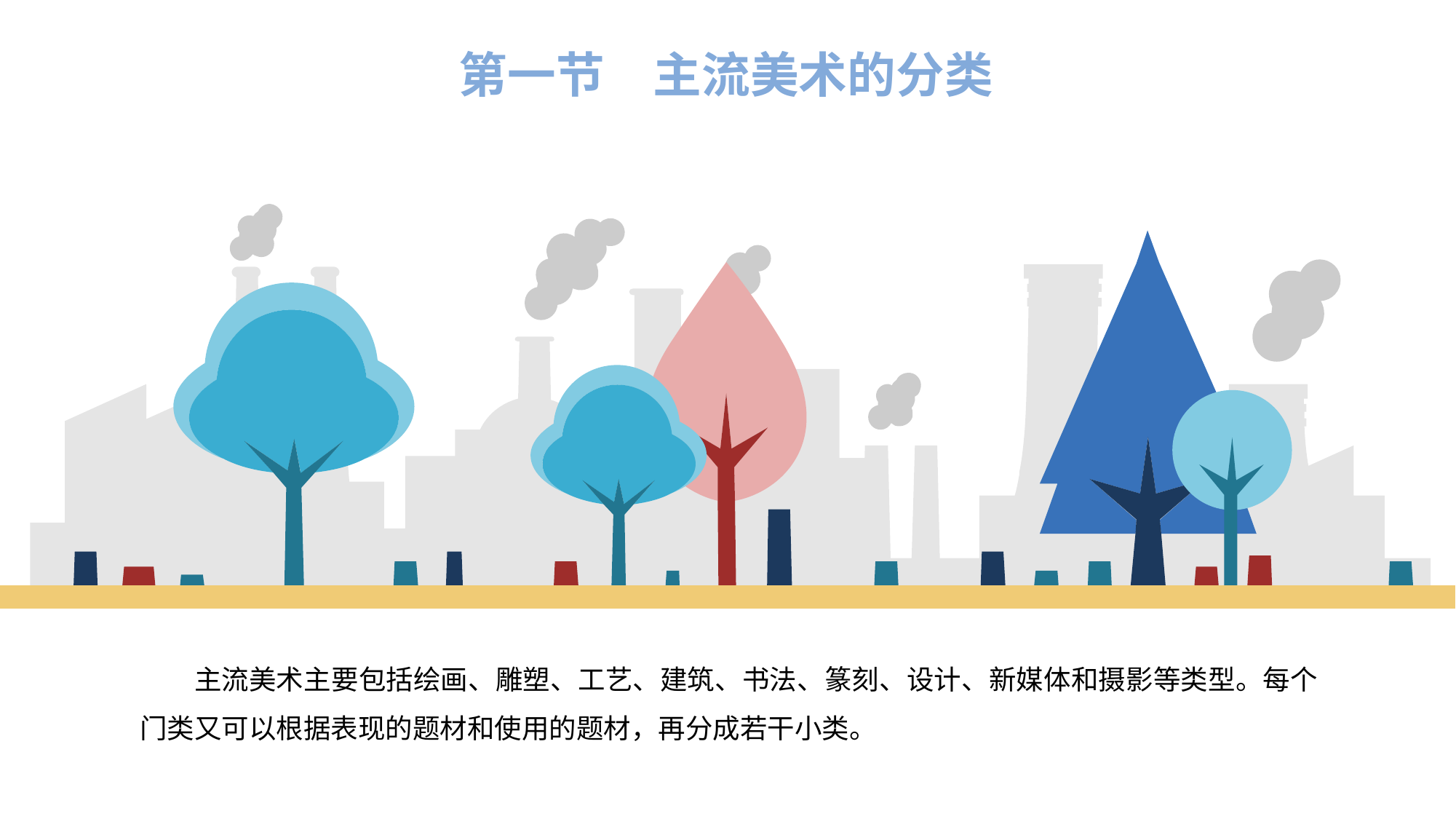

第一节　主流美术的分类

主流美术主要包括绘画、雕塑、工艺、建筑、书法、篆刻、设计、新媒体和摄影等类型。每个门类又可以根据表现的题材和使用的题材，再分成若干小类。